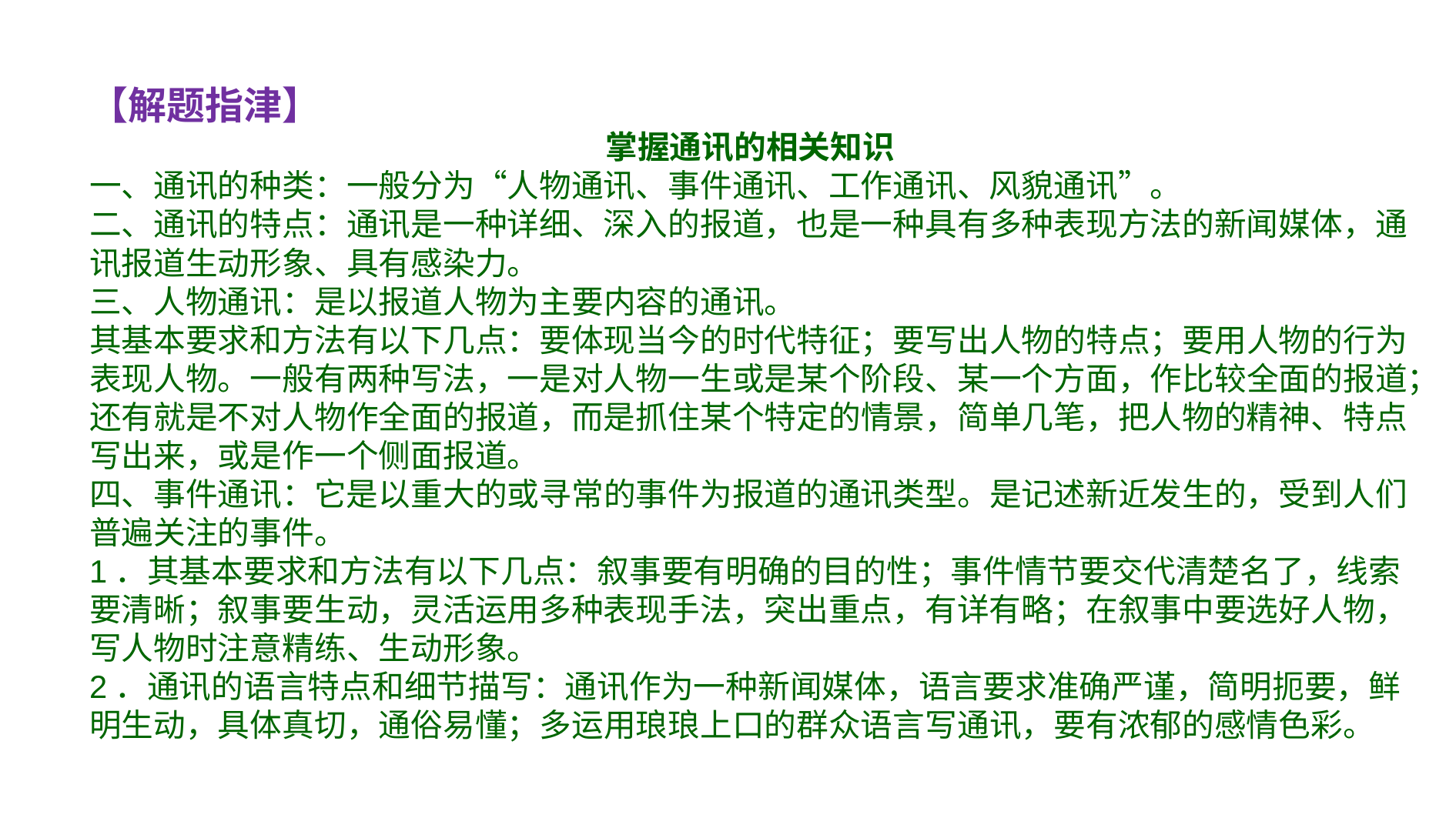

【解题指津】
掌握通讯的相关知识
一、通讯的种类：一般分为“人物通讯、事件通讯、工作通讯、风貌通讯”。
二、通讯的特点：通讯是一种详细、深入的报道，也是一种具有多种表现方法的新闻媒体，通讯报道生动形象、具有感染力。
三、人物通讯：是以报道人物为主要内容的通讯。
其基本要求和方法有以下几点：要体现当今的时代特征；要写出人物的特点；要用人物的行为表现人物。一般有两种写法，一是对人物一生或是某个阶段、某一个方面，作比较全面的报道；还有就是不对人物作全面的报道，而是抓住某个特定的情景，简单几笔，把人物的精神、特点写出来，或是作一个侧面报道。
四、事件通讯：它是以重大的或寻常的事件为报道的通讯类型。是记述新近发生的，受到人们普遍关注的事件。
1．其基本要求和方法有以下几点：叙事要有明确的目的性；事件情节要交代清楚名了，线索要清晰；叙事要生动，灵活运用多种表现手法，突出重点，有详有略；在叙事中要选好人物，写人物时注意精练、生动形象。
2．通讯的语言特点和细节描写：通讯作为一种新闻媒体，语言要求准确严谨，简明扼要，鲜明生动，具体真切，通俗易懂；多运用琅琅上口的群众语言写通讯，要有浓郁的感情色彩。